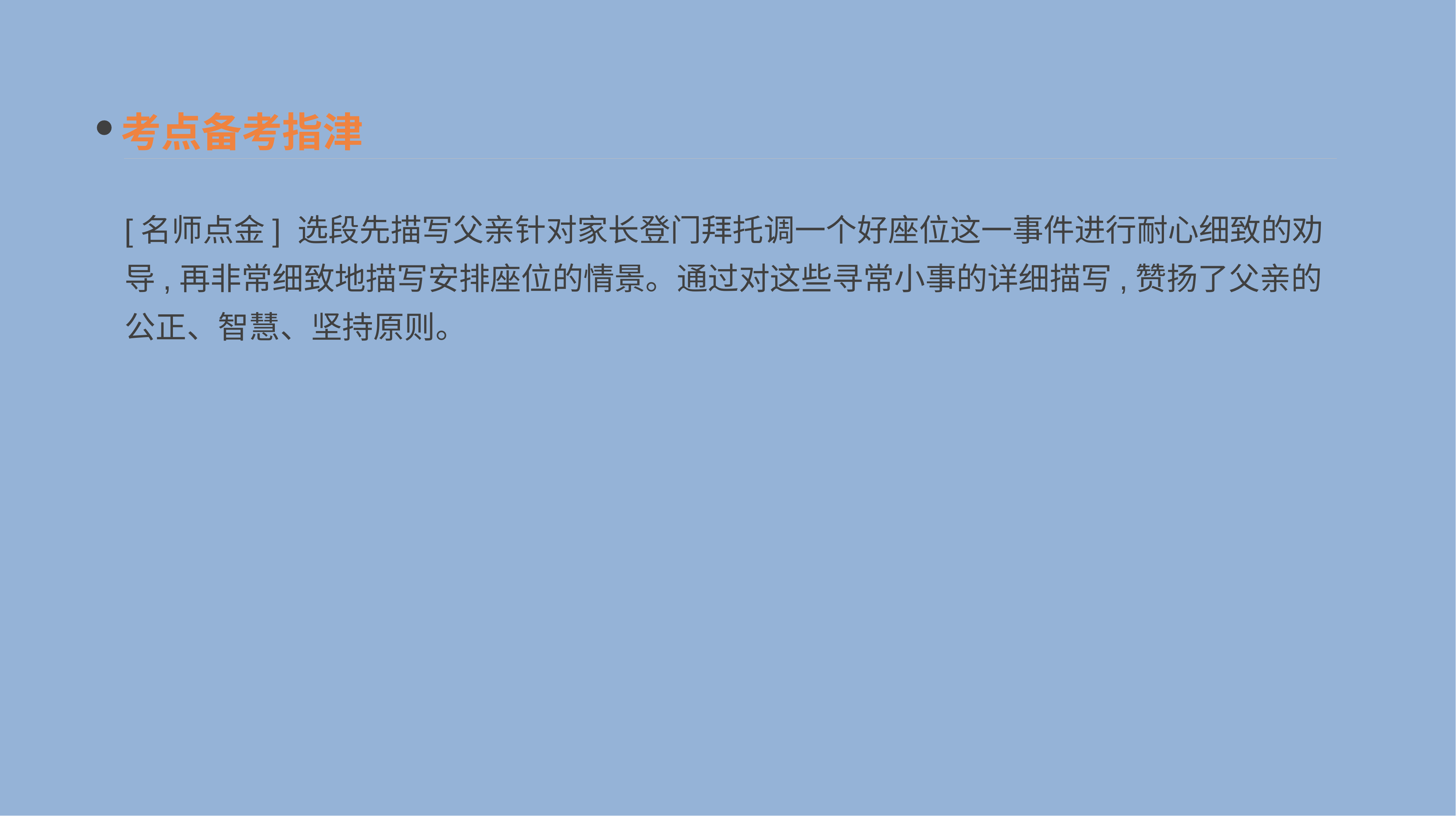

考点备考指津

[名师点金] 选段先描写父亲针对家长登门拜托调一个好座位这一事件进行耐心细致的劝导,再非常细致地描写安排座位的情景。通过对这些寻常小事的详细描写,赞扬了父亲的公正、智慧、坚持原则。